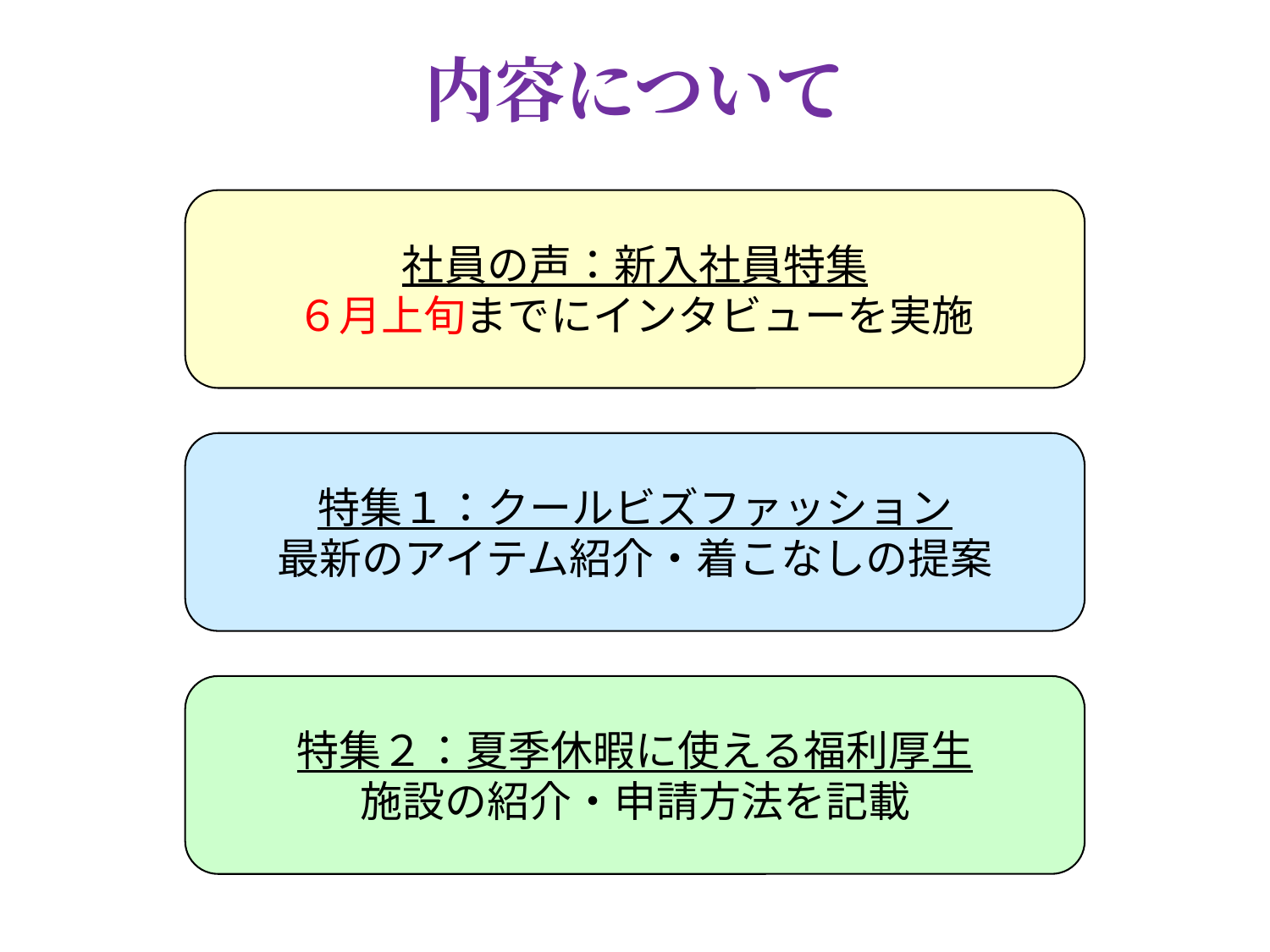

内容について
社員の声：新入社員特集
６月上旬までにインタビューを実施
特集１：クールビズファッション
最新のアイテム紹介・着こなしの提案
特集２：夏季休暇に使える福利厚生
施設の紹介・申請方法を記載